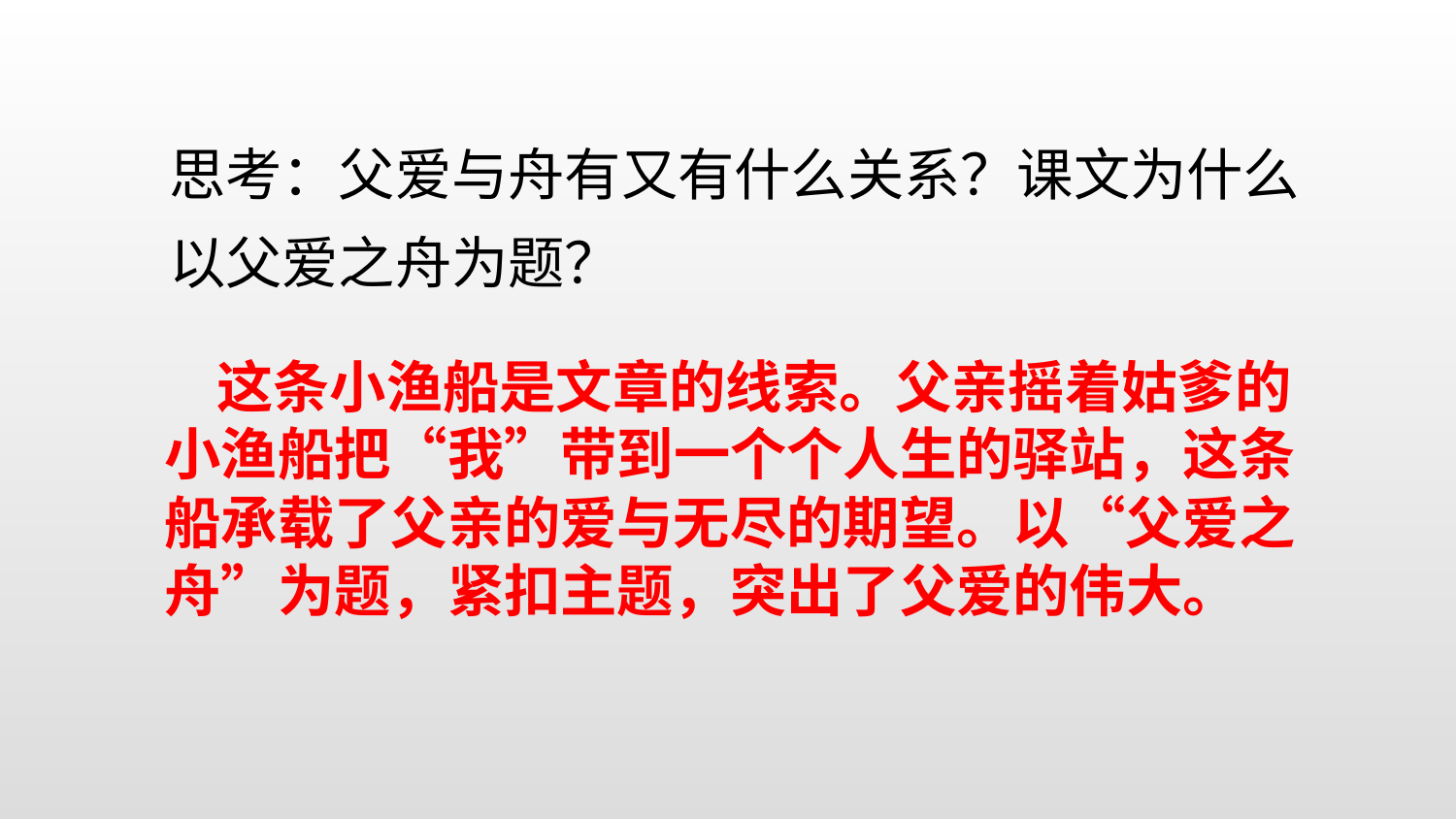

思考：父爱与舟有又有什么关系？课文为什么以父爱之舟为题？
   这条小渔船是文章的线索。父亲摇着姑爹的小渔船把“我”带到一个个人生的驿站，这条船承载了父亲的爱与无尽的期望。以“父爱之舟”为题，紧扣主题，突出了父爱的伟大。